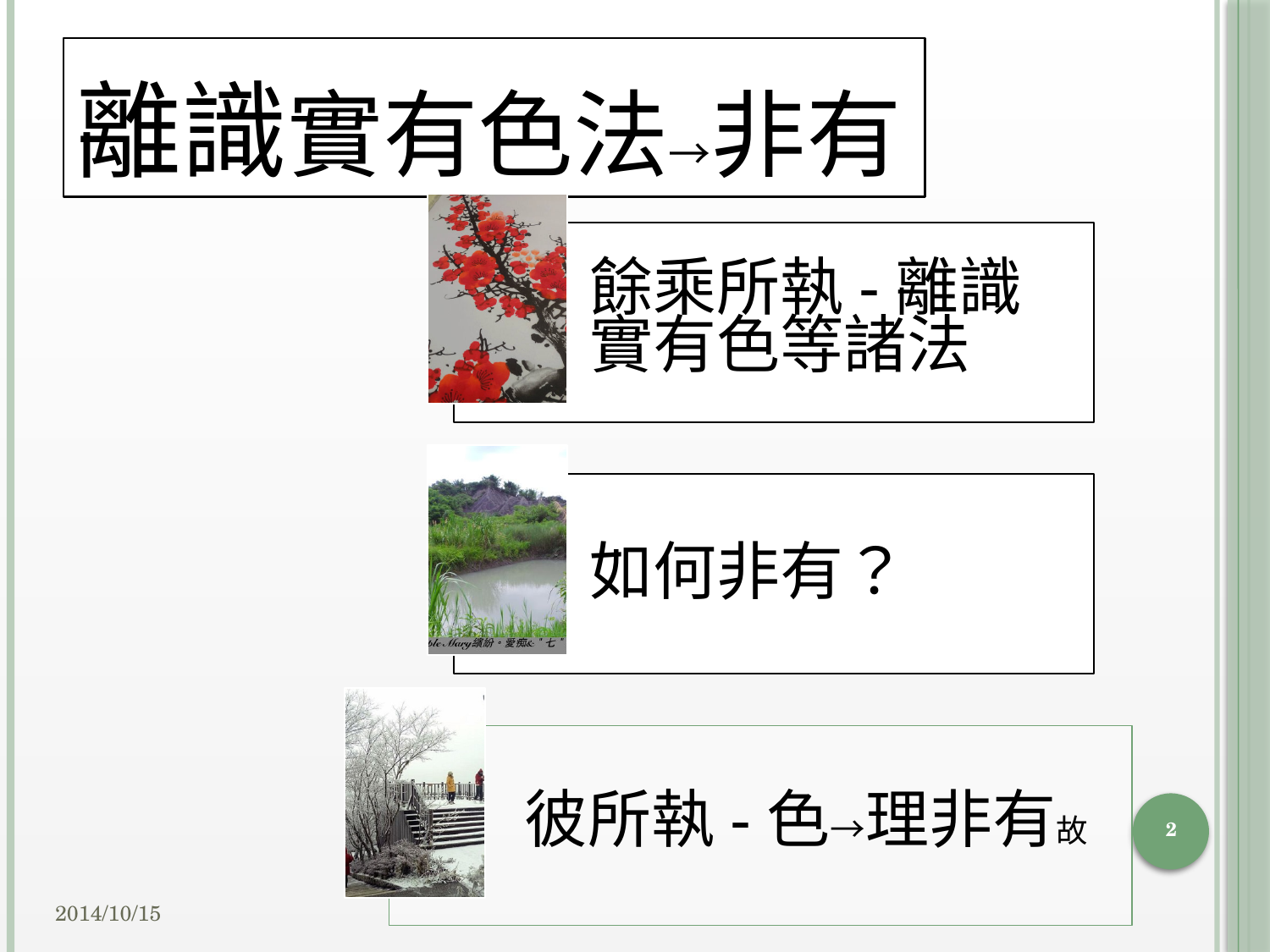

# 離識實有色法→非有
餘乘所執-離識實有色等諸法
如何非有？
彼所執-色→理非有故
2
2014/10/15